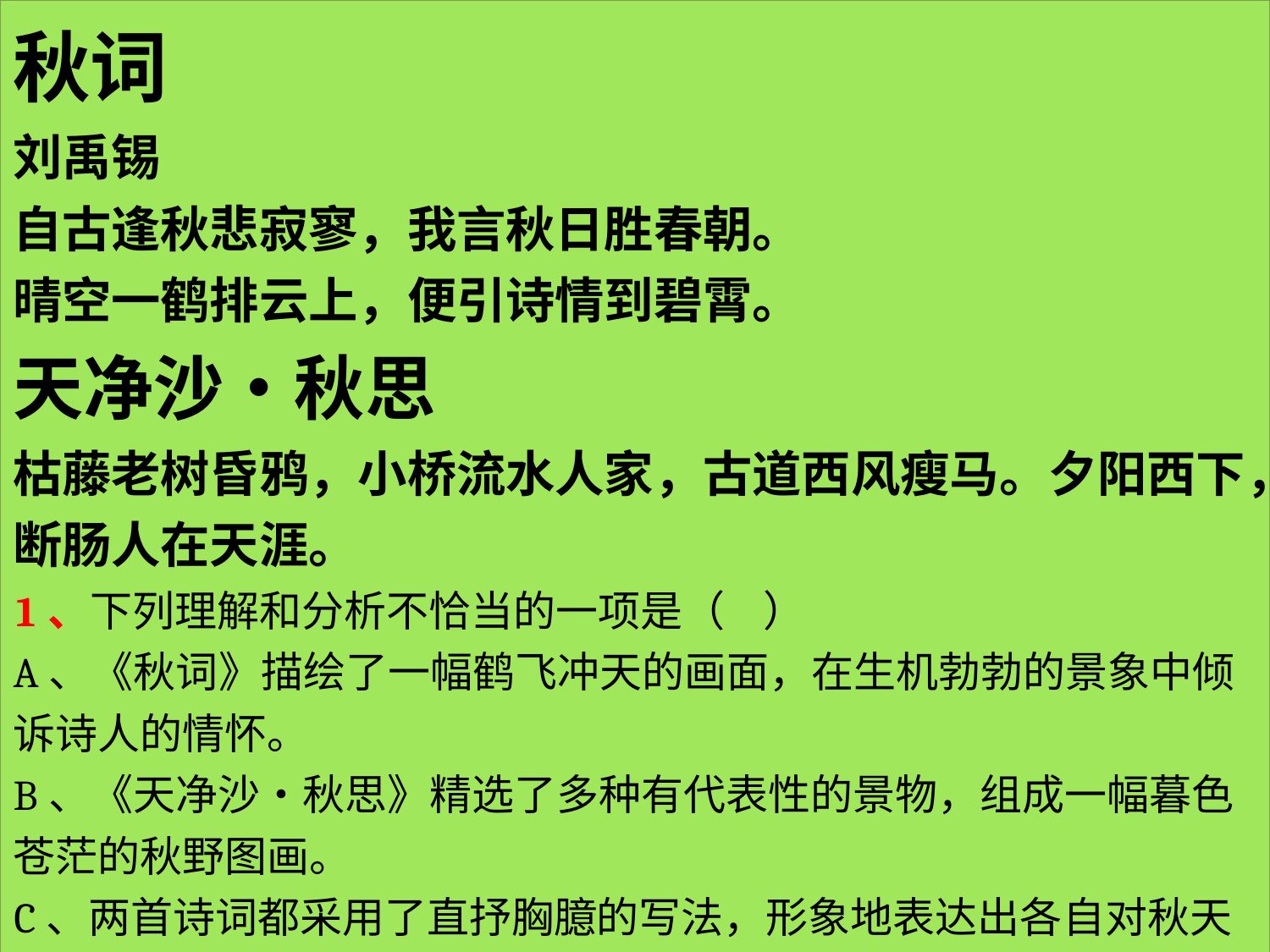

| 秋词 刘禹锡 自古逢秋悲寂寥，我言秋日胜春朝。 晴空一鹤排云上，便引诗情到碧霄。 天净沙•秋思 枯藤老树昏鸦，小桥流水人家，古道西风瘦马。夕阳西下，断肠人在天涯。 1、下列理解和分析不恰当的一项是（    ） A、《秋词》描绘了一幅鹤飞冲天的画面，在生机勃勃的景象中倾诉诗人的情怀。 B、《天净沙•秋思》精选了多种有代表性的景物，组成一幅暮色苍茫的秋野图画。 C、两首诗词都采用了直抒胸臆的写法，形象地表达出各自对秋天的独特感悟。 D、在表达手法上，前者是议论、描写兼抒情，后者则是动静结合，借景抒情。 |
| --- |
#